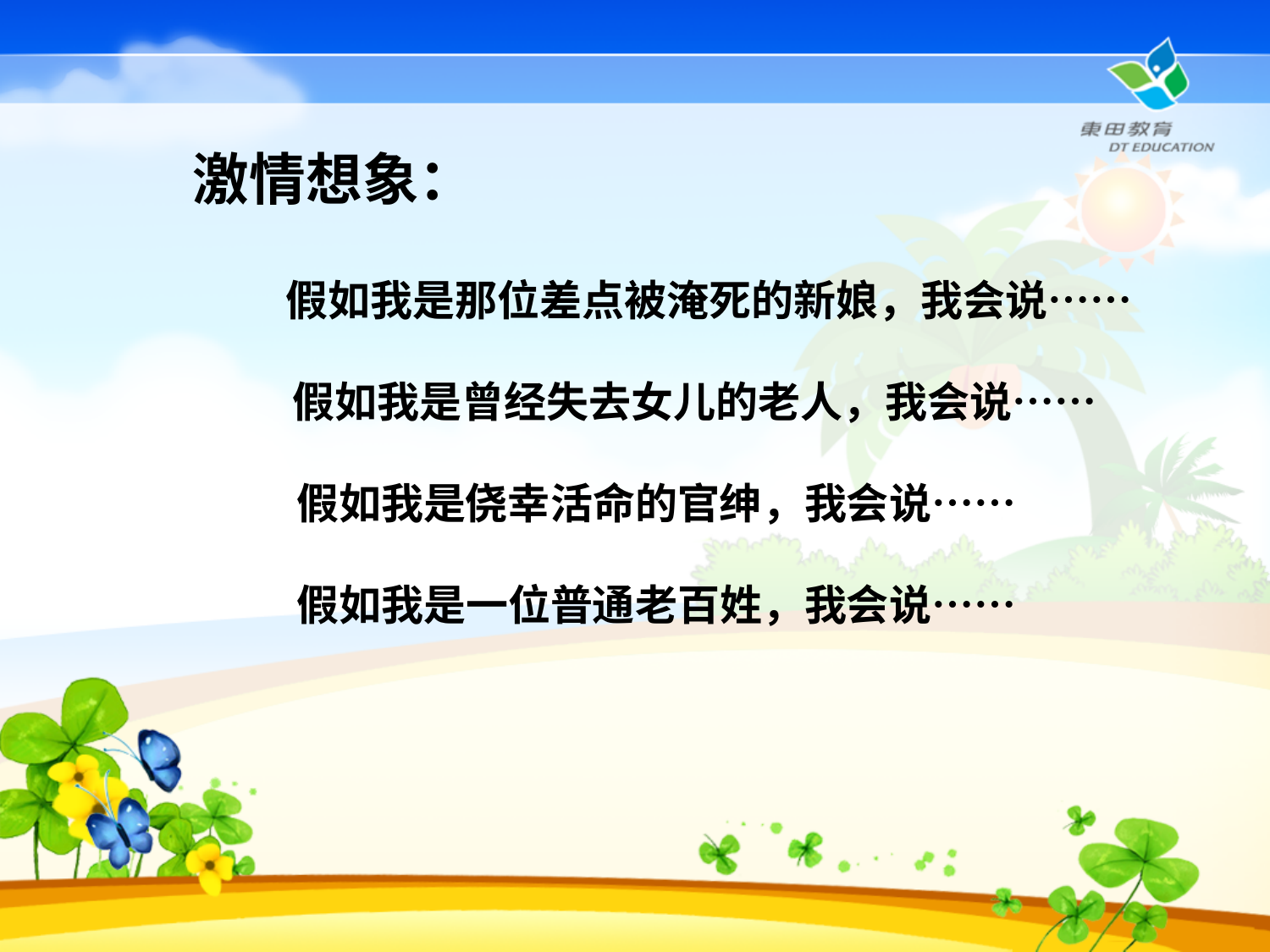

激情想象：

          假如我是那位差点被淹死的新娘，我会说……

       假如我是曾经失去女儿的老人，我会说……

假如我是侥幸活命的官绅，我会说……

假如我是一位普通老百姓，我会说……